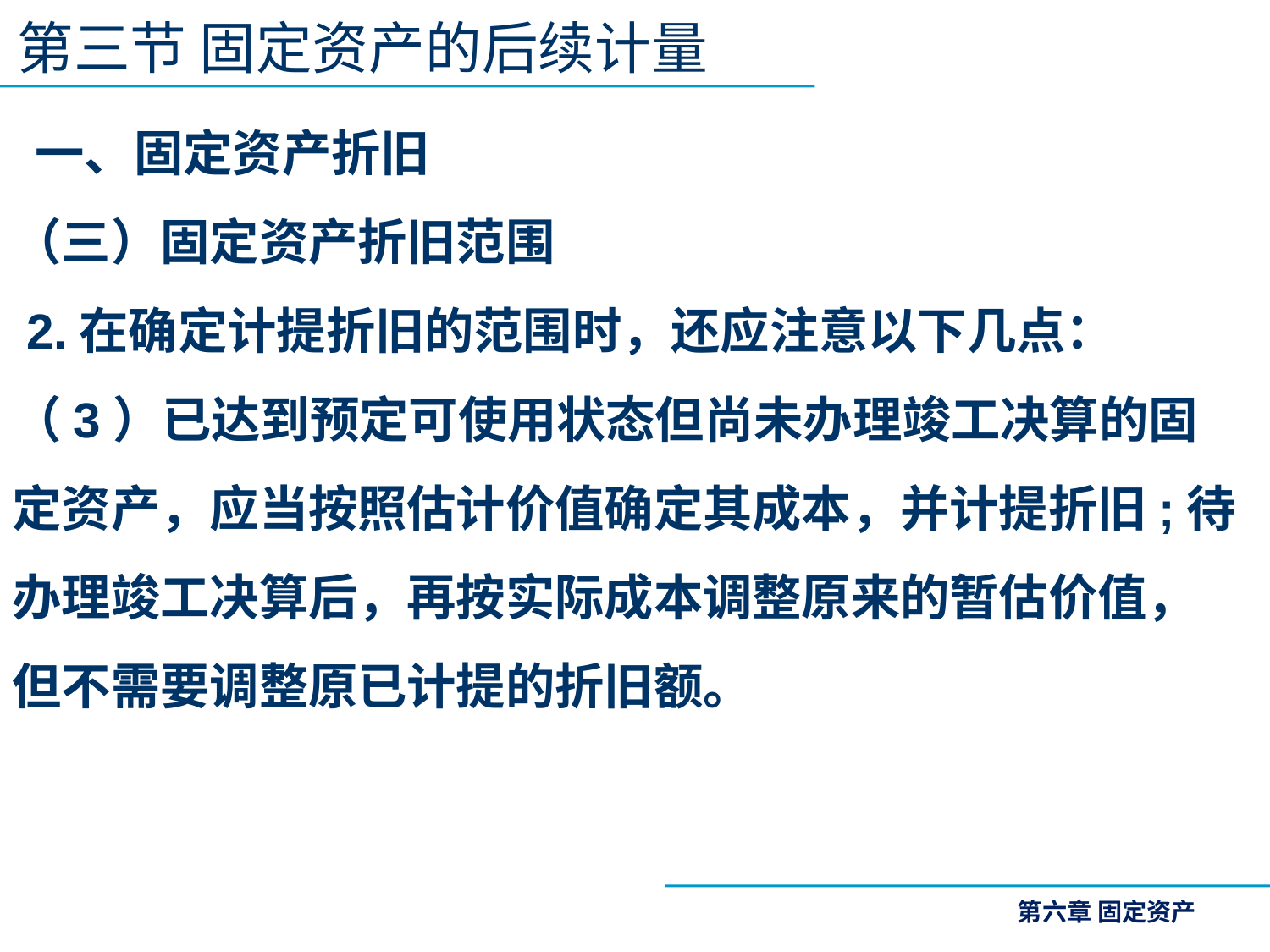

第三节 固定资产的后续计量
 一、固定资产折旧
（三）固定资产折旧范围
 2.在确定计提折旧的范围时，还应注意以下几点：
（3）已达到预定可使用状态但尚未办理竣工决算的固定资产，应当按照估计价值确定其成本，并计提折旧;待办理竣工决算后，再按实际成本调整原来的暂估价值，但不需要调整原已计提的折旧额。